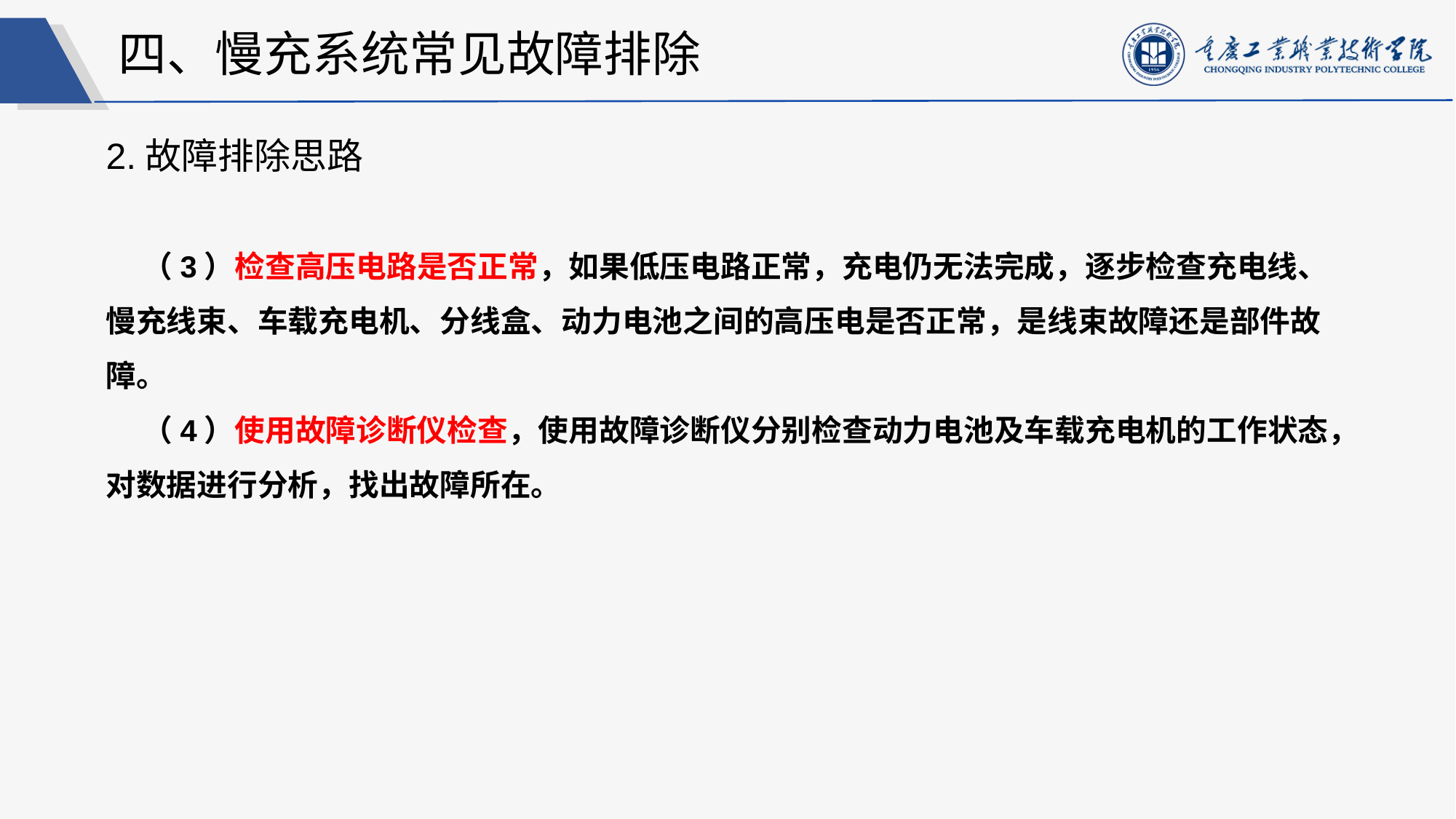

四、慢充系统常见故障排除
2.故障排除思路
（3）检查高压电路是否正常，如果低压电路正常，充电仍无法完成，逐步检查充电线、慢充线束、车载充电机、分线盒、动力电池之间的高压电是否正常，是线束故障还是部件故障。
（4）使用故障诊断仪检查，使用故障诊断仪分别检查动力电池及车载充电机的工作状态，对数据进行分析，找出故障所在。